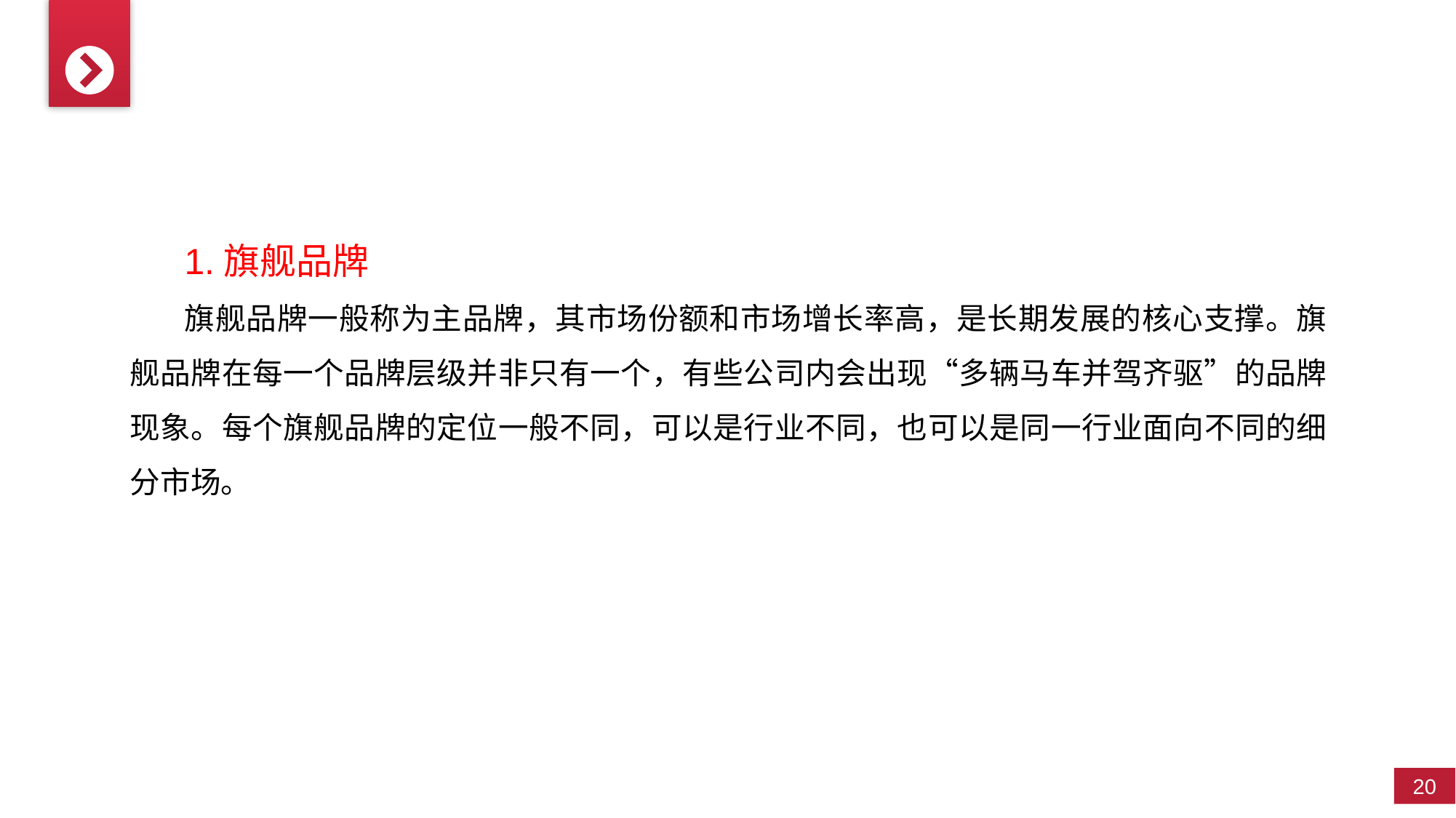

1.旗舰品牌
旗舰品牌一般称为主品牌，其市场份额和市场增长率高，是长期发展的核心支撑。旗舰品牌在每一个品牌层级并非只有一个，有些公司内会出现“多辆马车并驾齐驱”的品牌现象。每个旗舰品牌的定位一般不同，可以是行业不同，也可以是同一行业面向不同的细分市场。